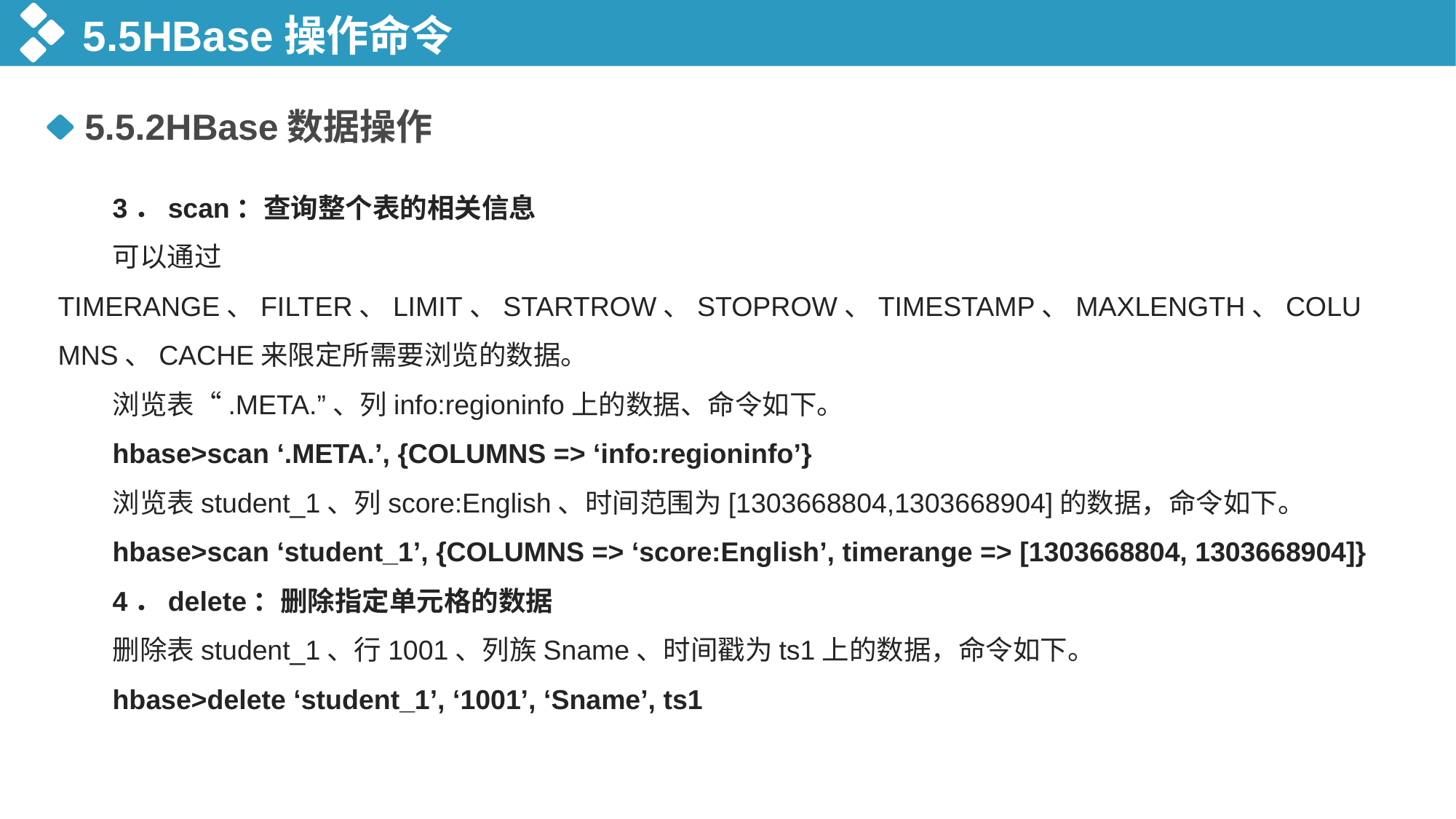

5.5HBase操作命令
5.5.2HBase数据操作

3．scan：查询整个表的相关信息
可以通过TIMERANGE、FILTER、LIMIT、STARTROW、STOPROW、TIMESTAMP、MAXLENGTH、COLUMNS、CACHE来限定所需要浏览的数据。
浏览表“.META.”、列info:regioninfo上的数据、命令如下。
hbase>scan ‘.META.’, {COLUMNS => ‘info:regioninfo’}
浏览表student_1、列score:English、时间范围为[1303668804,1303668904]的数据，命令如下。
hbase>scan ‘student_1’, {COLUMNS => ‘score:English’, timerange => [1303668804, 1303668904]}
4．delete：删除指定单元格的数据
删除表student_1、行1001、列族Sname、时间戳为ts1上的数据，命令如下。
hbase>delete ‘student_1’, ‘1001’, ‘Sname’, ts1